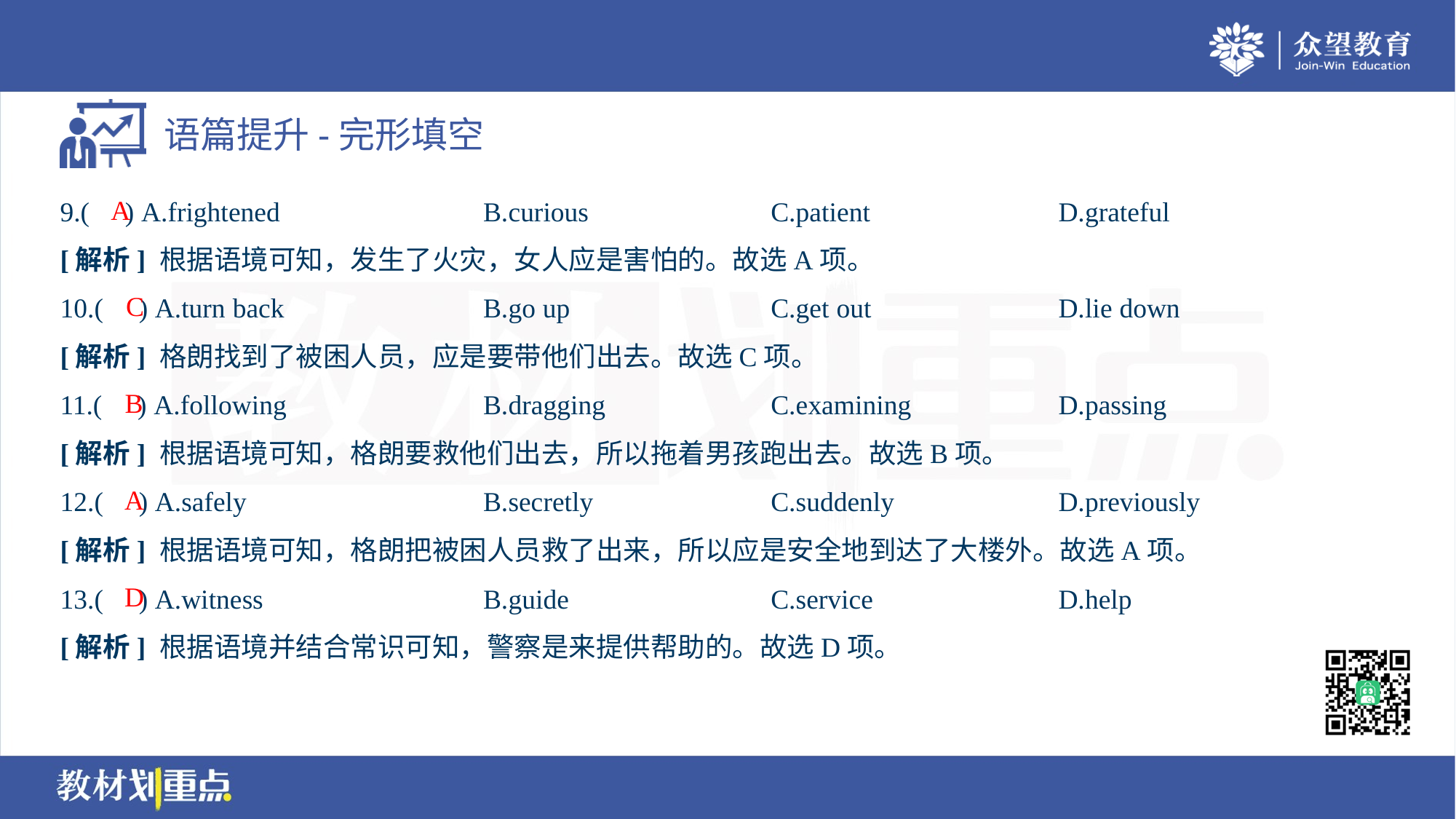

A
9.(     ) A.frightened	B.curious	C.patient	D.grateful
[解析] 根据语境可知，发生了火灾，女人应是害怕的。故选A项。
C
10.(     ) A.turn back	B.go up	C.get out	D.lie down
[解析] 格朗找到了被困人员，应是要带他们出去。故选C项。
B
11.(     ) A.following	B.dragging	C.examining	D.passing
[解析] 根据语境可知，格朗要救他们出去，所以拖着男孩跑出去。故选B项。
A
12.(     ) A.safely	B.secretly	C.suddenly	D.previously
[解析] 根据语境可知，格朗把被困人员救了出来，所以应是安全地到达了大楼外。故选A项。
D
13.(     ) A.witness	B.guide	C.service	D.help
[解析] 根据语境并结合常识可知，警察是来提供帮助的。故选D项。